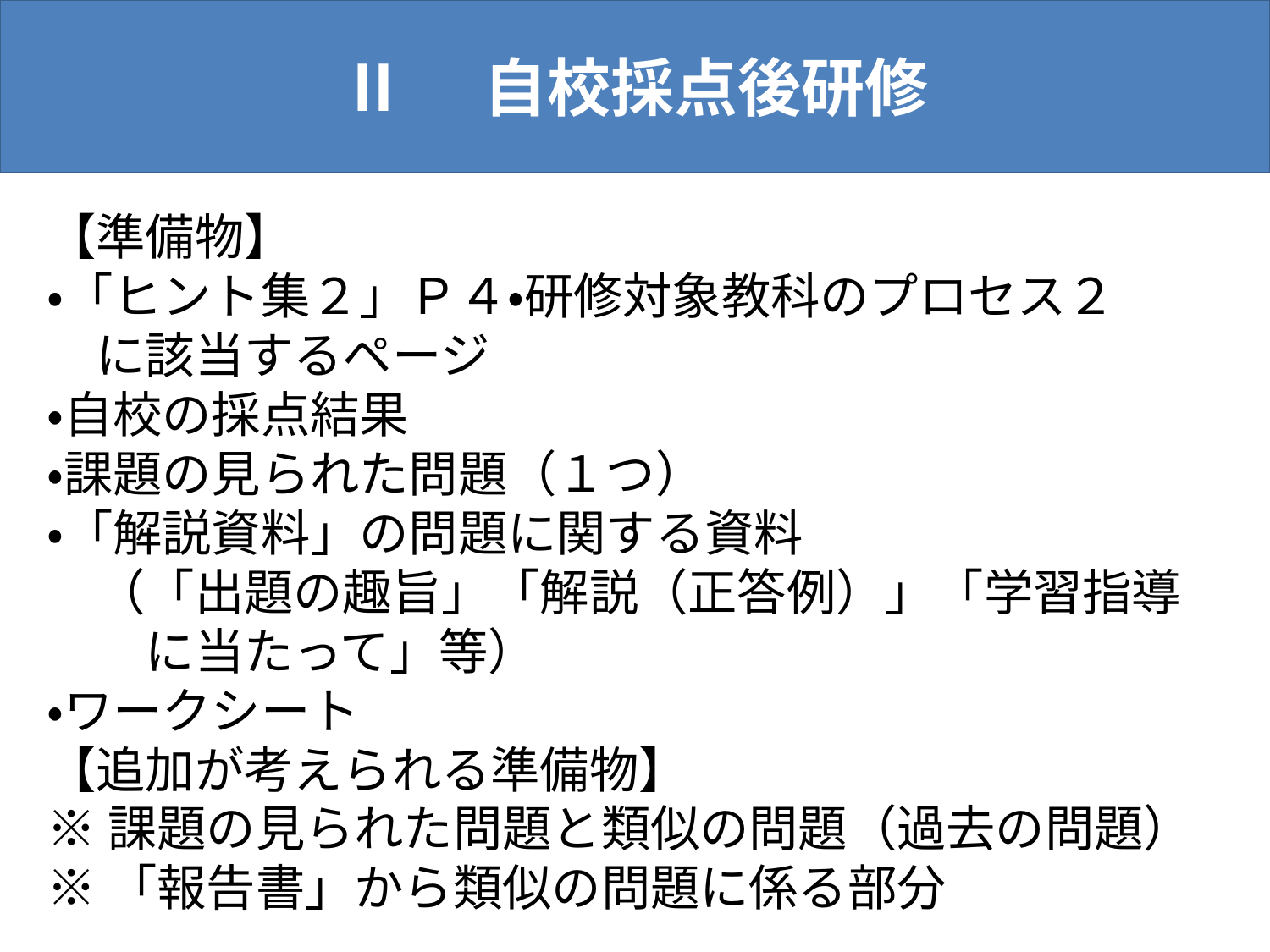

Ⅱ　自校採点後研修
【準備物】
・「ヒント集２」Ｐ４・研修対象教科のプロセス２
　に該当するページ
・自校の採点結果
・課題の見られた問題（１つ）
・「解説資料」の問題に関する資料
　（「出題の趣旨」「解説（正答例）」「学習指導
　　に当たって」等）
・ワークシート
【追加が考えられる準備物】
※課題の見られた問題と類似の問題（過去の問題）
※「報告書」から類似の問題に係る部分